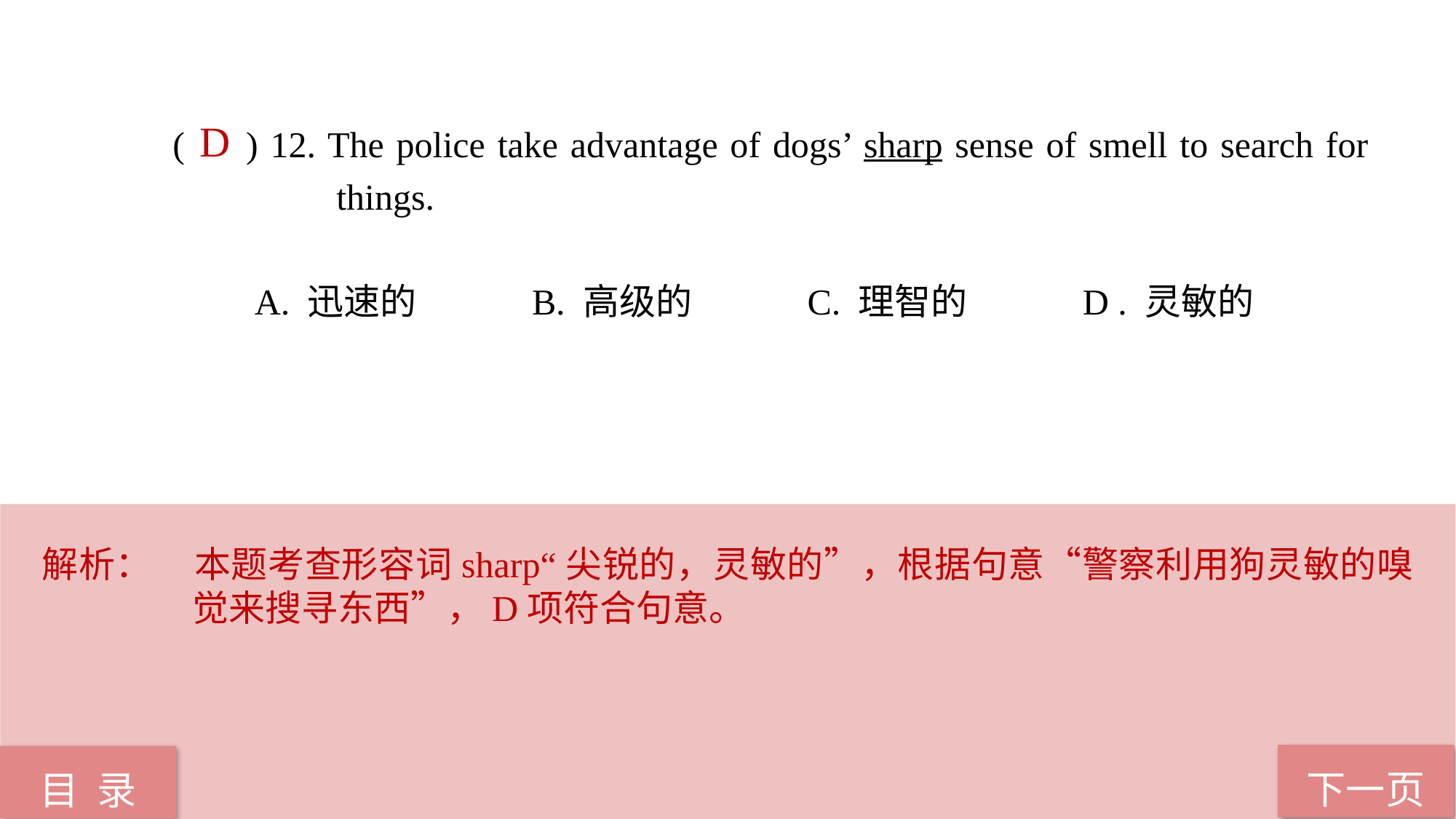

(     ) 12. The police take advantage of dogs’ sharp sense of smell to search for 	      things.

         A. 迅速的             B. 高级的             C. 理智的             D . 灵敏的
D
解析：	本题考查形容词sharp“尖锐的，灵敏的”，根据句意“警察利用狗灵敏的嗅觉来搜寻东西”，D项符合句意。